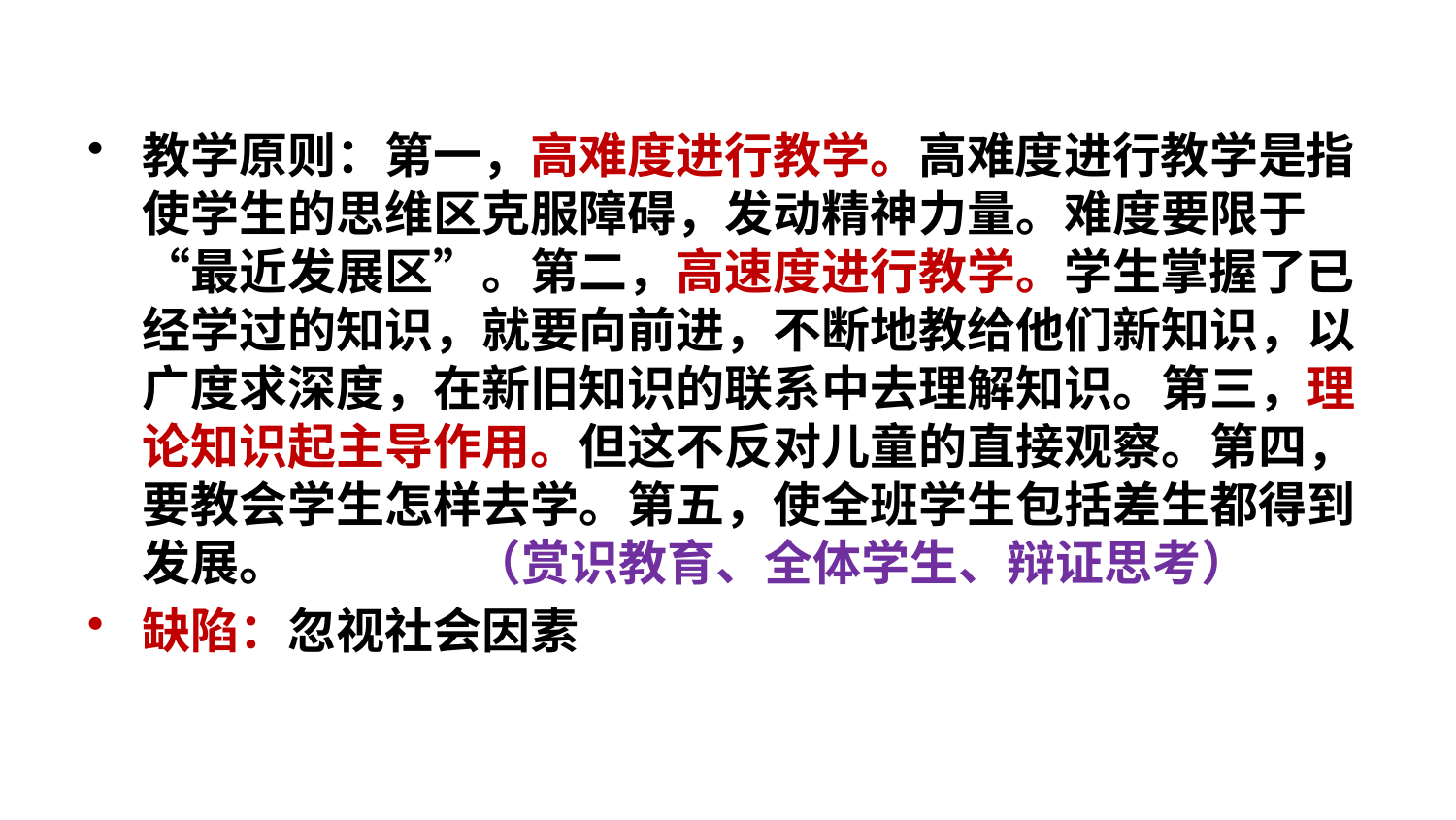

#
教学原则：第一，高难度进行教学。高难度进行教学是指使学生的思维区克服障碍，发动精神力量。难度要限于“最近发展区”。第二，高速度进行教学。学生掌握了已经学过的知识，就要向前进，不断地教给他们新知识，以广度求深度，在新旧知识的联系中去理解知识。第三，理论知识起主导作用。但这不反对儿童的直接观察。第四，要教会学生怎样去学。第五，使全班学生包括差生都得到发展。                 （赏识教育、全体学生、辩证思考）
缺陷：忽视社会因素